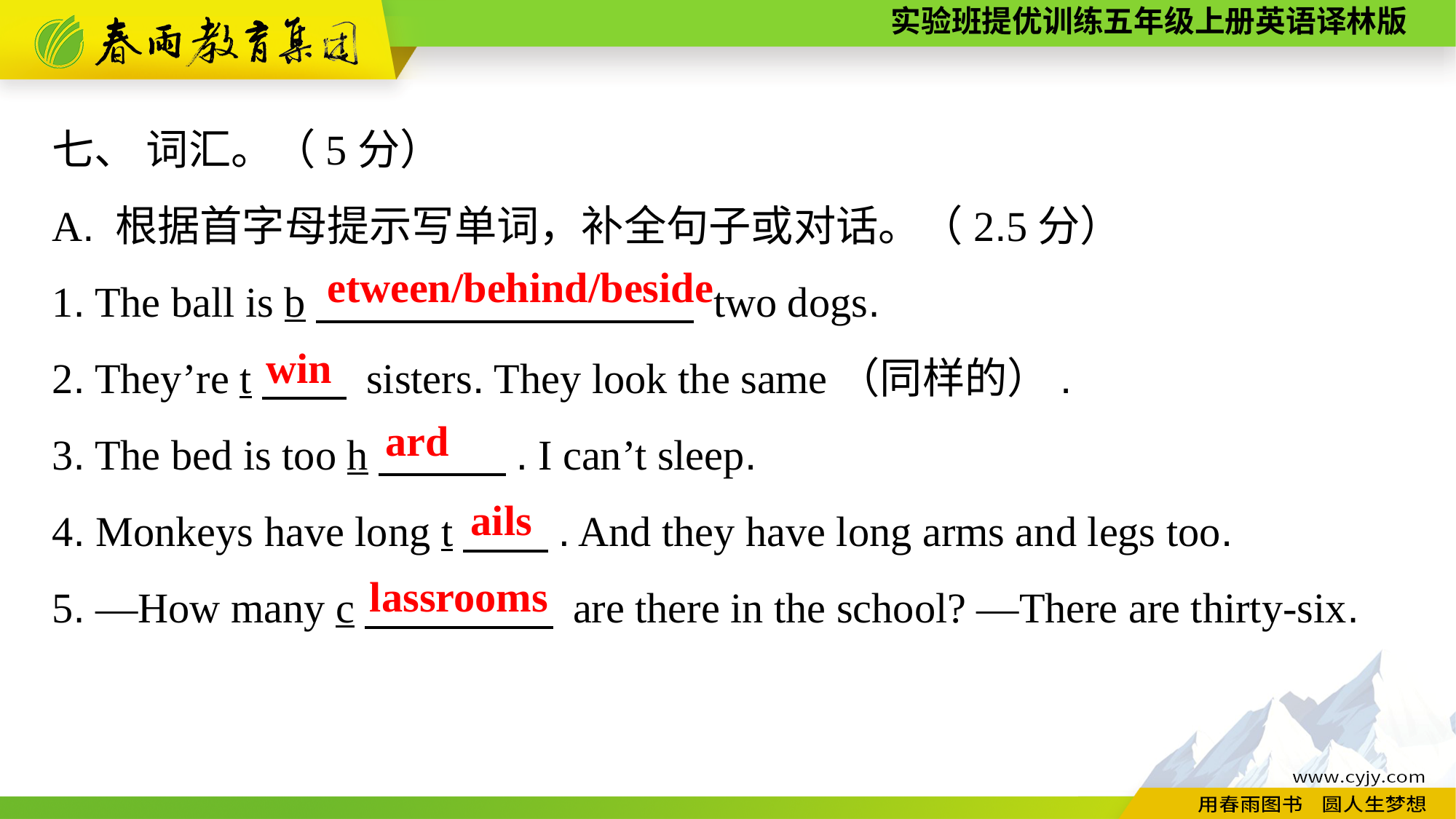

七、 词汇。（5分）
A. 根据首字母提示写单词，补全句子或对话。（2.5分）
1. The ball is b　　                      　　 two dogs.
2. They’re t　　 sisters. They look the same（同样的）.
3. The bed is too h　　　. I can’t sleep.
4. Monkeys have long t　　. And they have long arms and legs too.
5. —How many c　　　　   are there in the school? —There are thirty-six.
etween/behind/beside
win
ard
ails
lassrooms